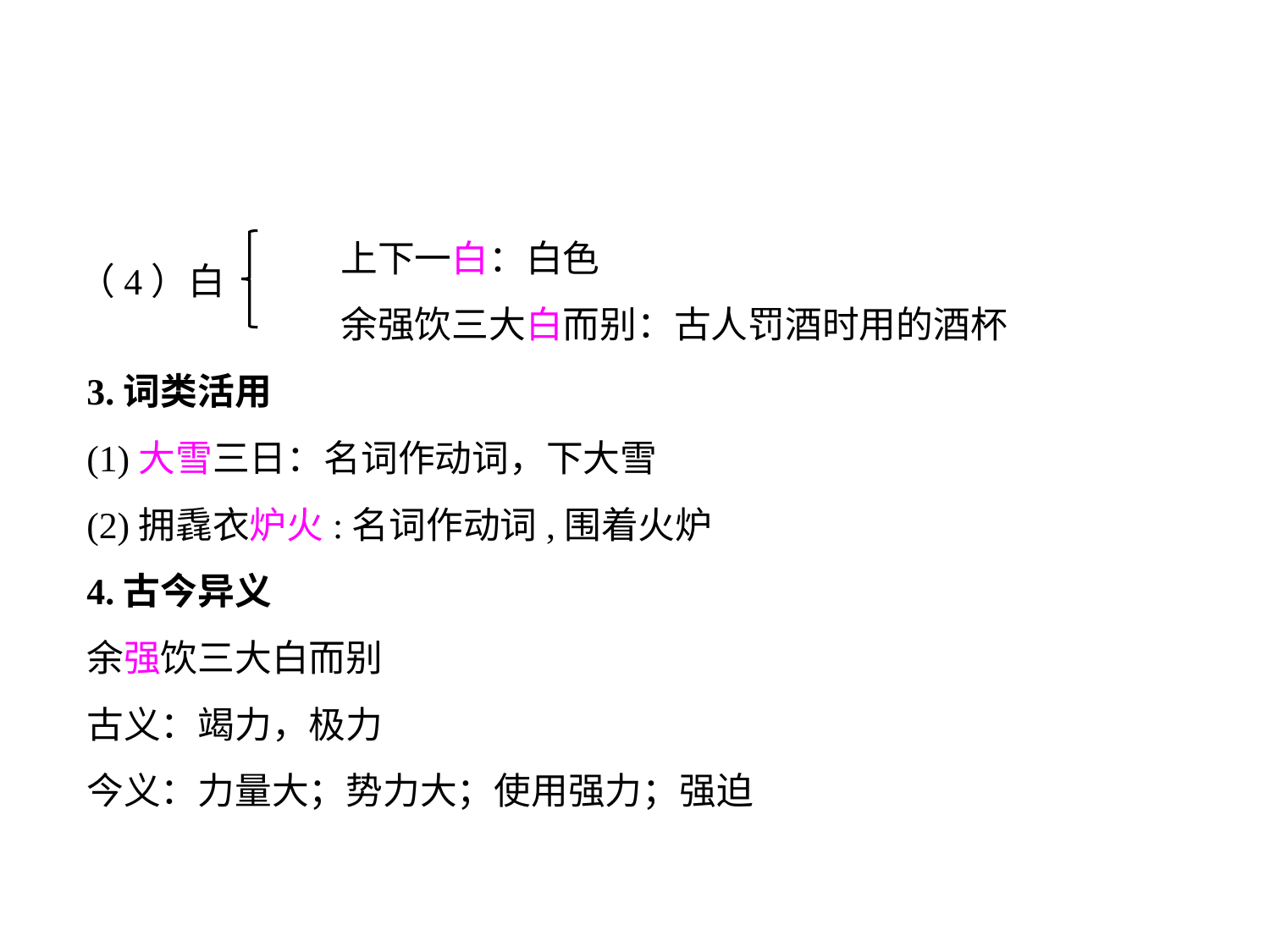

上下一白：白色
		余强饮三大白而别：古人罚酒时用的酒杯
3.词类活用
(1)大雪三日：名词作动词，下大雪
(2)拥毳衣炉火:名词作动词,围着火炉
4.古今异义
余强饮三大白而别
古义：竭力，极力
今义：力量大；势力大；使用强力；强迫

（4）白